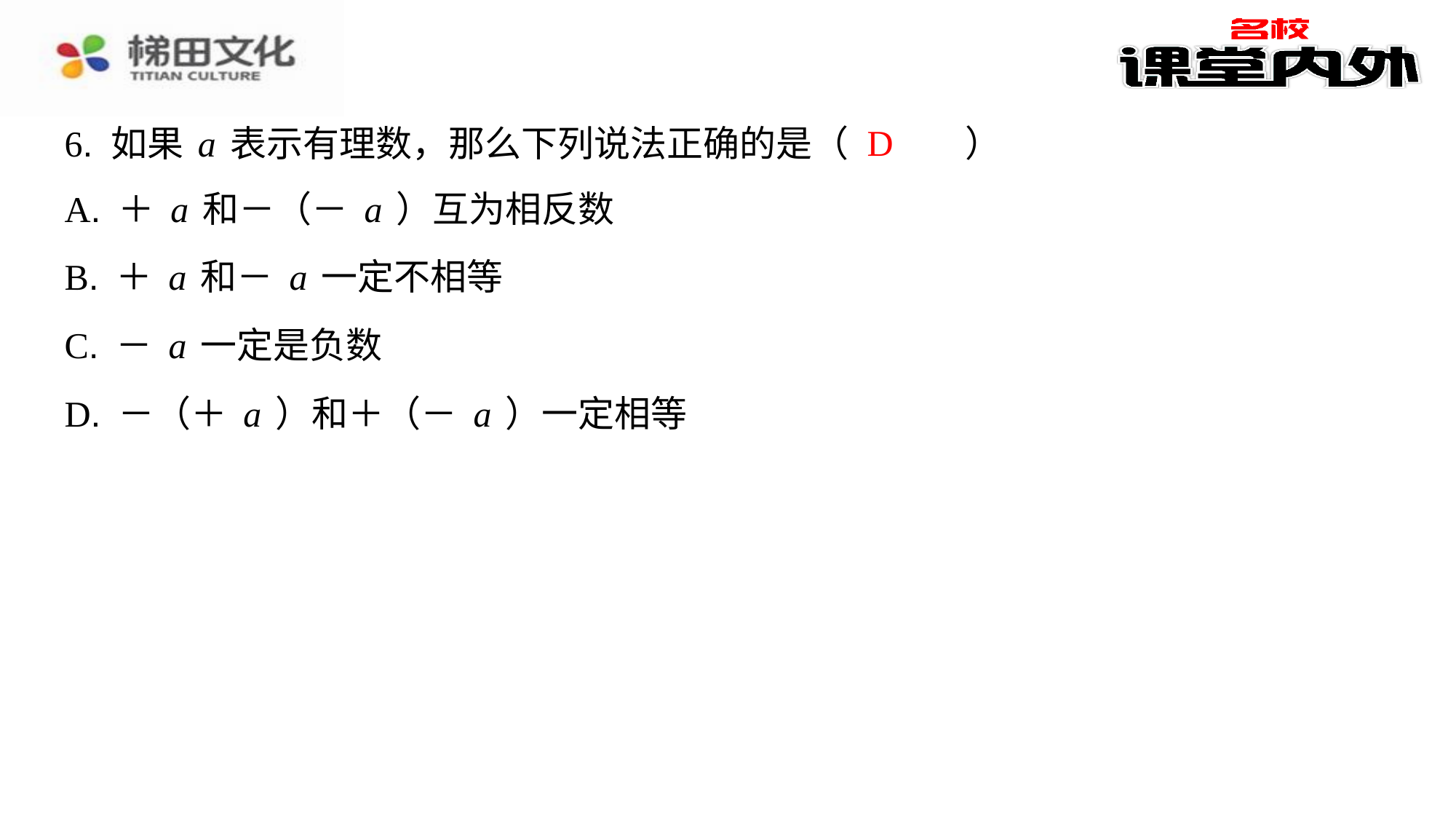

D
6. 如果a表示有理数，那么下列说法正确的是（　D　）
| A. ＋a和－（－a）互为相反数 |
| --- |
| B. ＋a和－a一定不相等 |
| C. －a一定是负数 |
| D. －（＋a）和＋（－a）一定相等 |